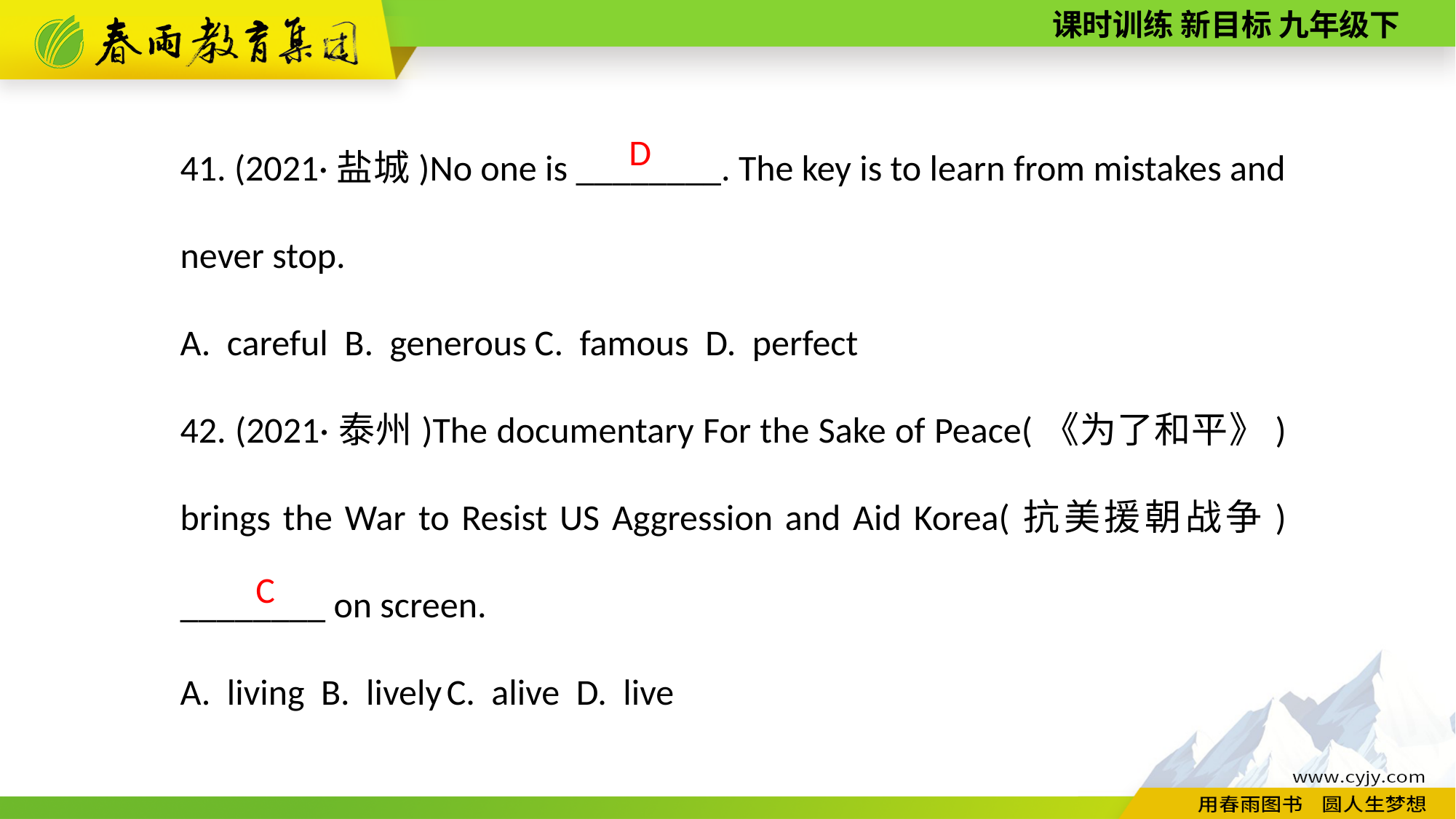

41. (2021·盐城)No one is ________. The key is to learn from mistakes and never stop.
A.  careful  B.  generous C.  famous  D.  perfect
42. (2021·泰州)The documentary For the Sake of Peace(《为了和平》) brings the War to Resist US Aggression and Aid Korea(抗美援朝战争) ________ on screen.
A.  living  B.  lively C.  alive  D.  live
D
C